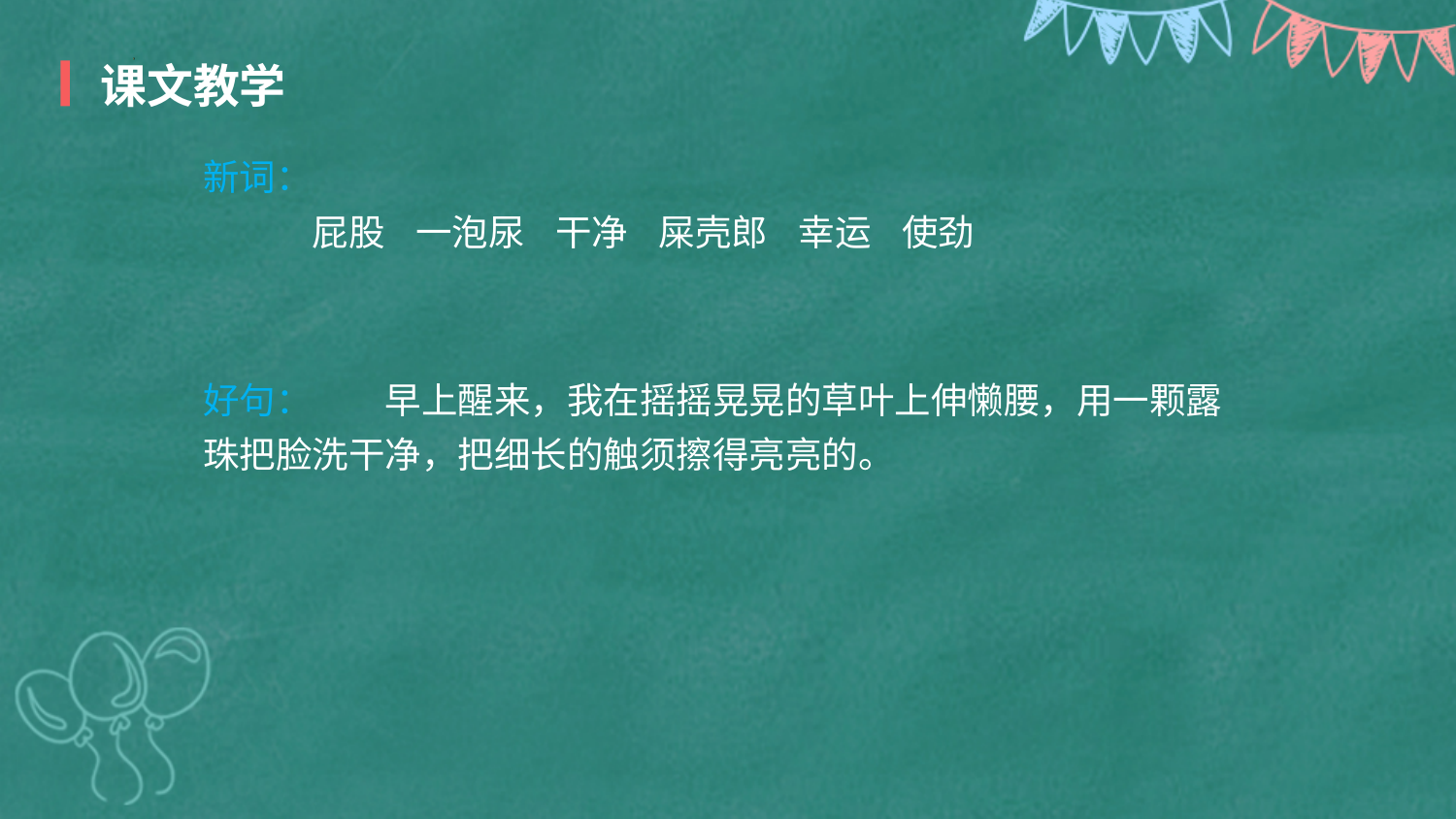

课文教学

新词：
　　　屁股   一泡尿   干净   屎壳郎   幸运   使劲
好句：　　早上醒来，我在摇摇晃晃的草叶上伸懒腰，用一颗露珠把脸洗干净，把细长的触须擦得亮亮的。